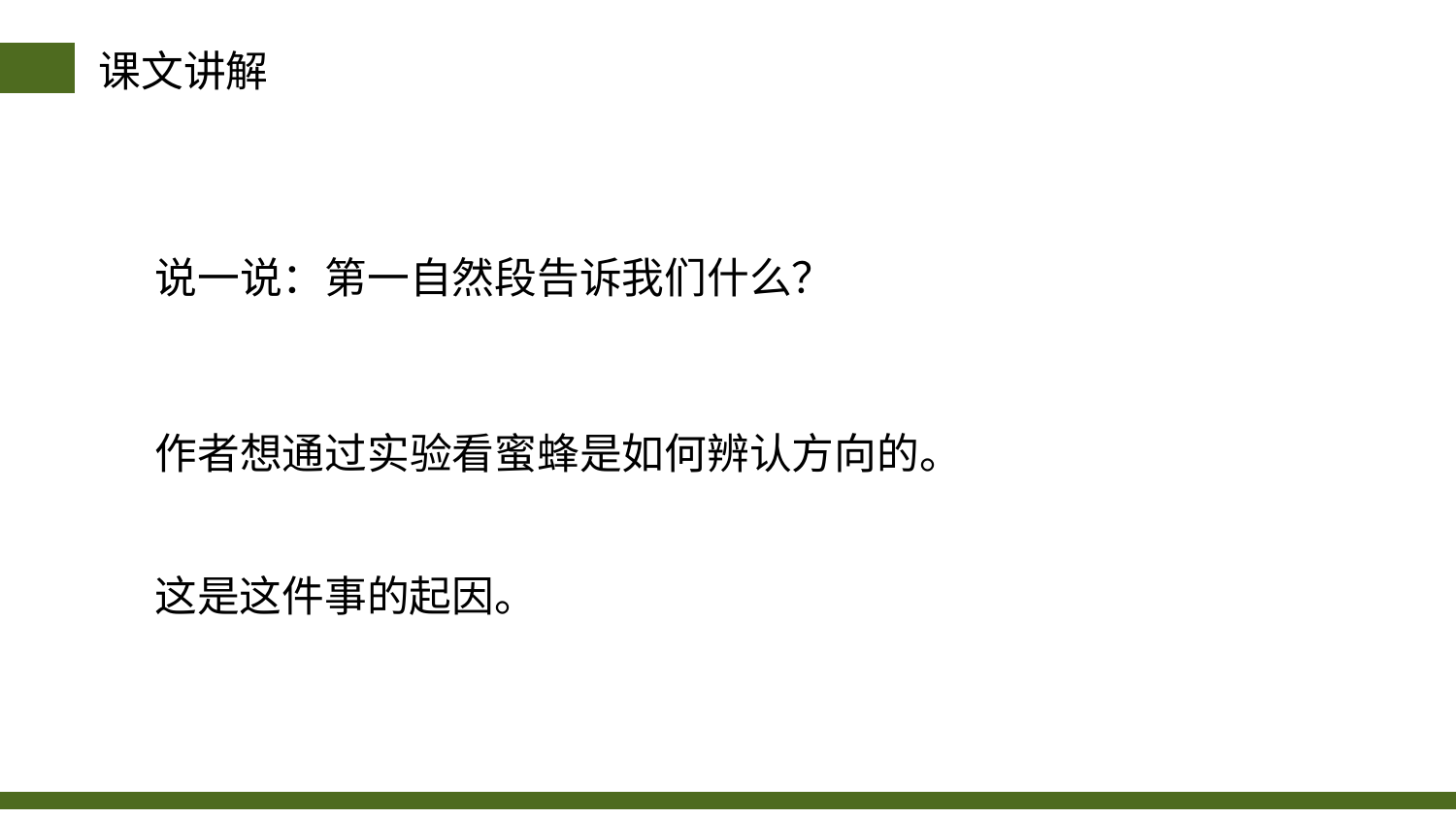

课文讲解
说一说：第一自然段告诉我们什么？
作者想通过实验看蜜蜂是如何辨认方向的。
这是这件事的起因。